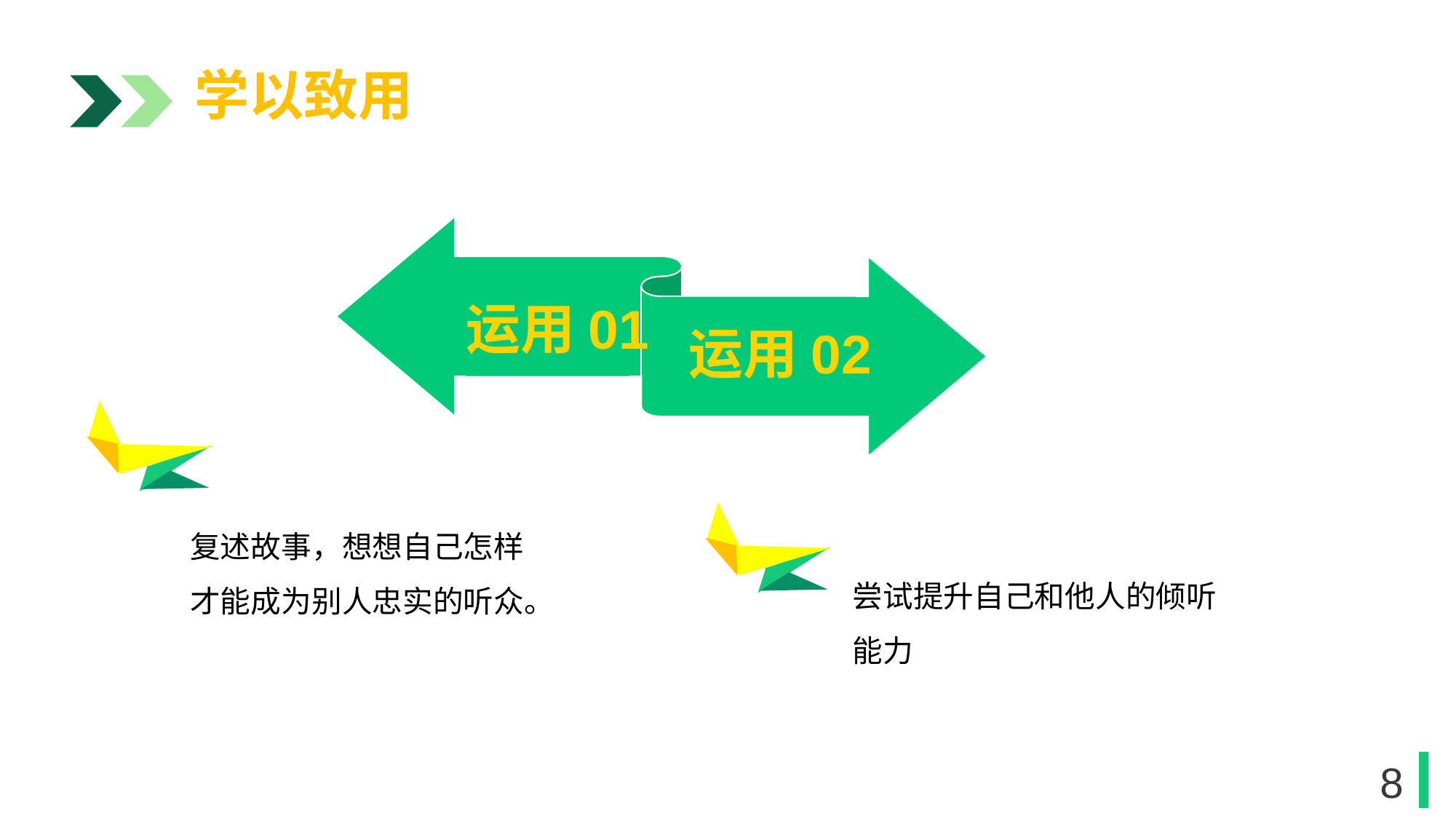

学以致用

运用01
运用02
1

复述故事，想想自己怎样才能成为别人忠实的听众。
尝试提升自己和他人的倾听能力
1
8